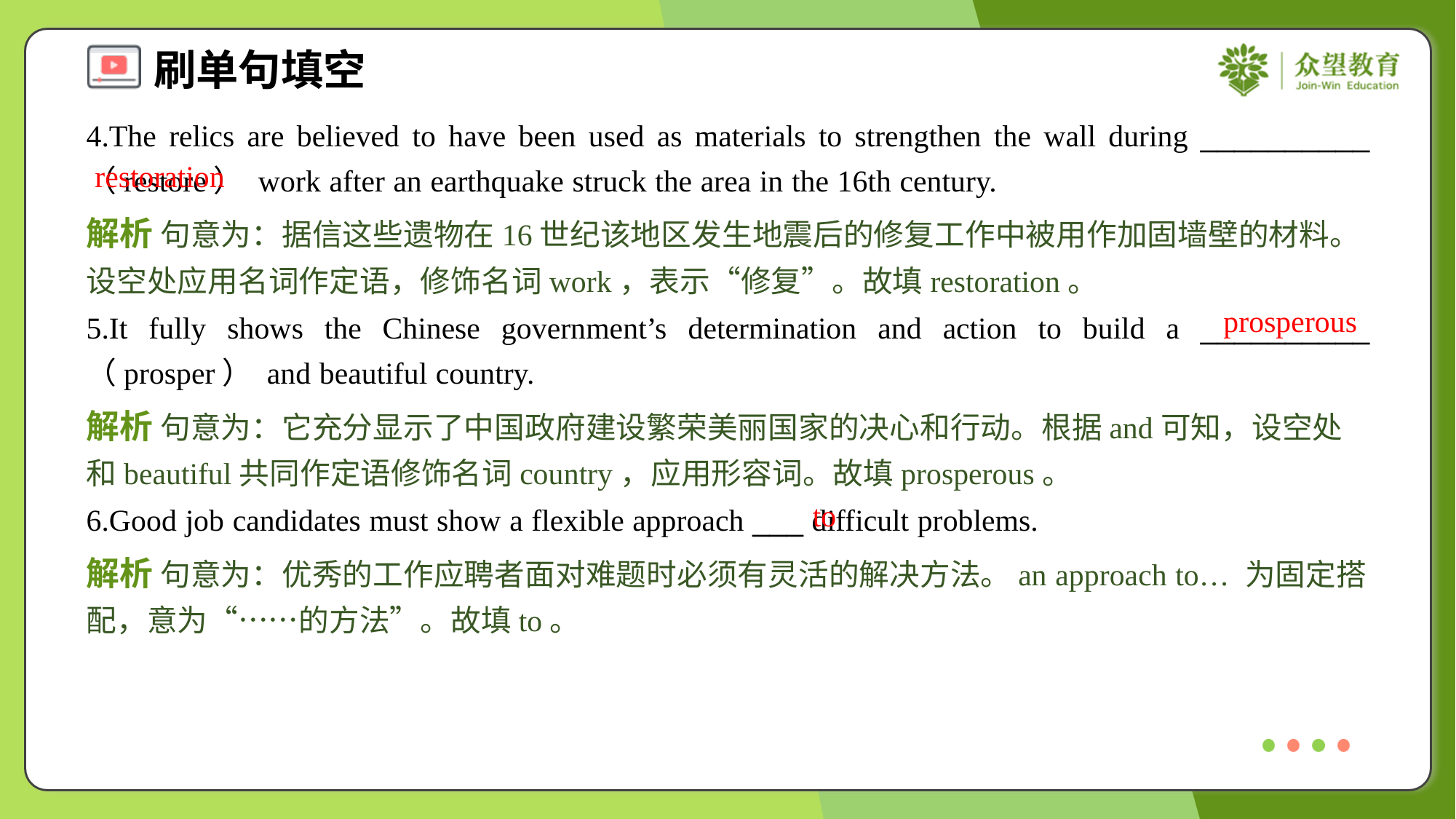

4.The relics are believed to have been used as materials to strengthen the wall during __________ （restore） work after an earthquake struck the area in the 16th century.
restoration
解析 句意为：据信这些遗物在16世纪该地区发生地震后的修复工作中被用作加固墙壁的材料。设空处应用名词作定语，修饰名词work，表示“修复”。故填restoration。
prosperous
5.It fully shows the Chinese government’s determination and action to build a __________ （prosper） and beautiful country.
解析 句意为：它充分显示了中国政府建设繁荣美丽国家的决心和行动。根据and可知，设空处和beautiful共同作定语修饰名词country，应用形容词。故填prosperous。
to
6.Good job candidates must show a flexible approach ___ difficult problems.
解析 句意为：优秀的工作应聘者面对难题时必须有灵活的解决方法。an approach to… 为固定搭配，意为“……的方法”。故填to。